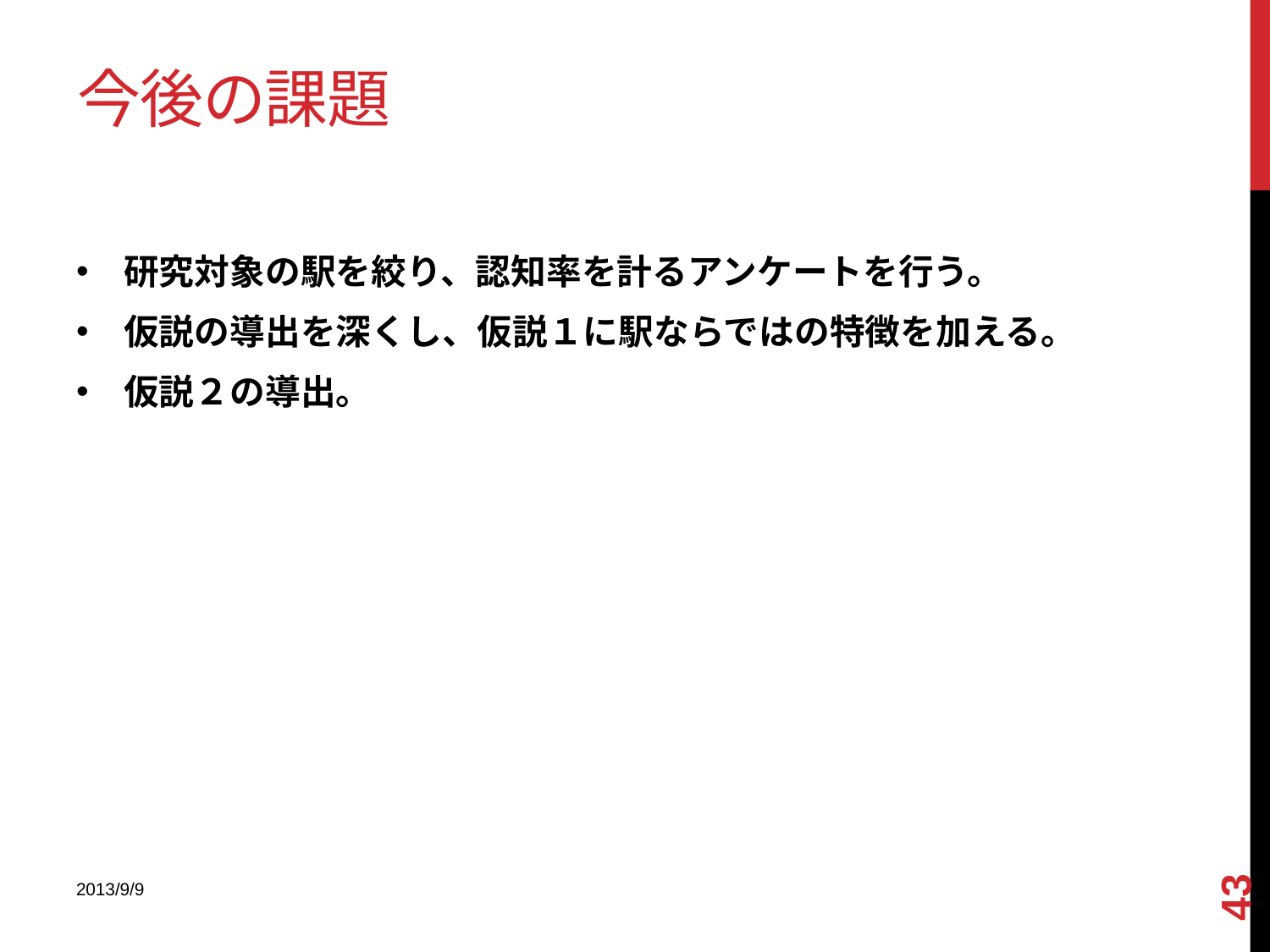

# 今後の課題
研究対象の駅を絞り、認知率を計るアンケートを行う。
仮説の導出を深くし、仮説１に駅ならではの特徴を加える。
仮説２の導出。
43
2013/9/9